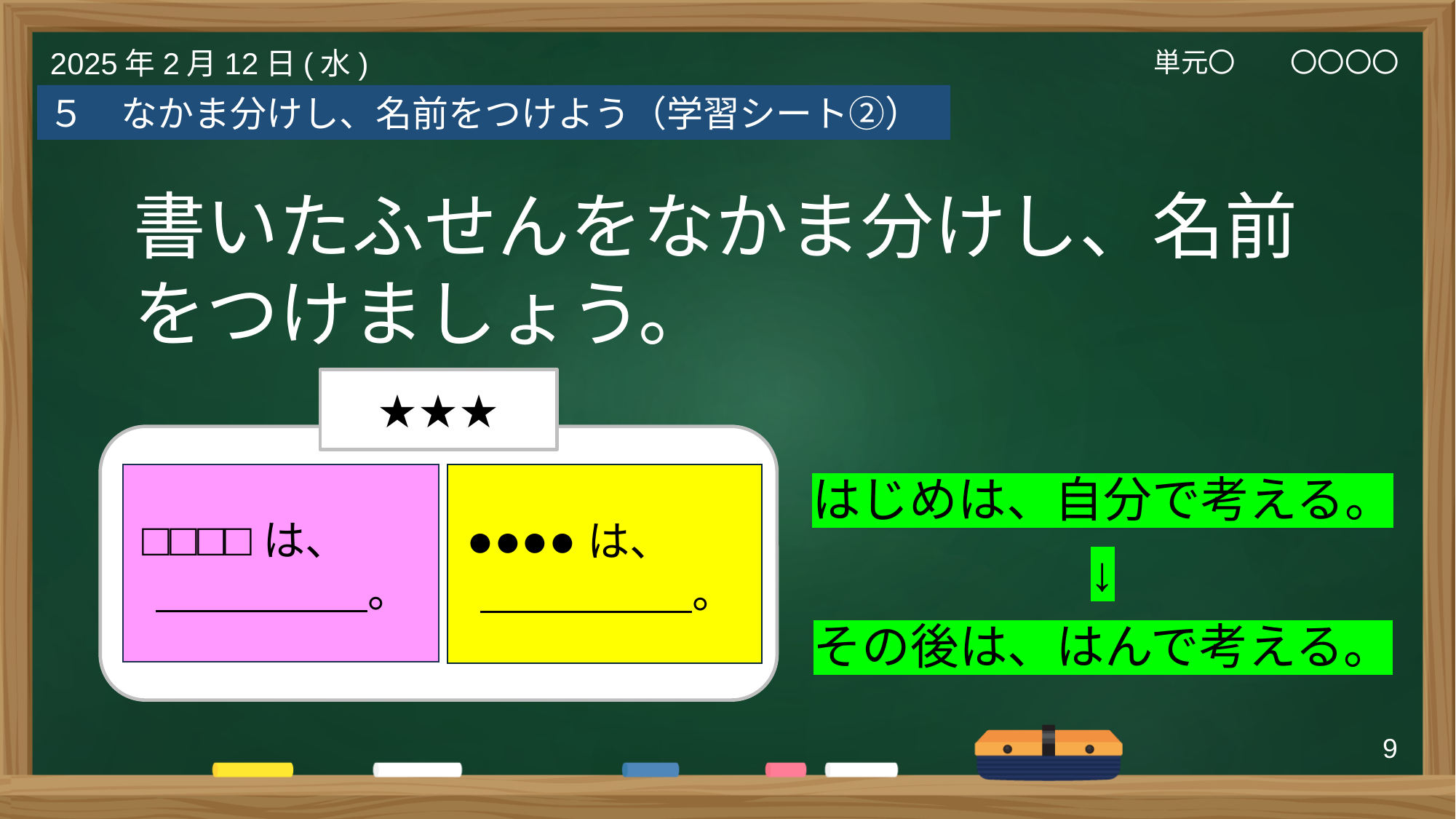

単元〇　　〇〇〇〇
2025年2月12日(水)
５　なかま分けし、名前をつけよう（学習シート②）
書いたふせんをなかま分けし、名前をつけましょう。
★★★

はじめは、自分で考える。
↓
その後は、はんで考える。
 □□□□は、
 　　　　　。
 ●●●●は、
 　　　　　。
9